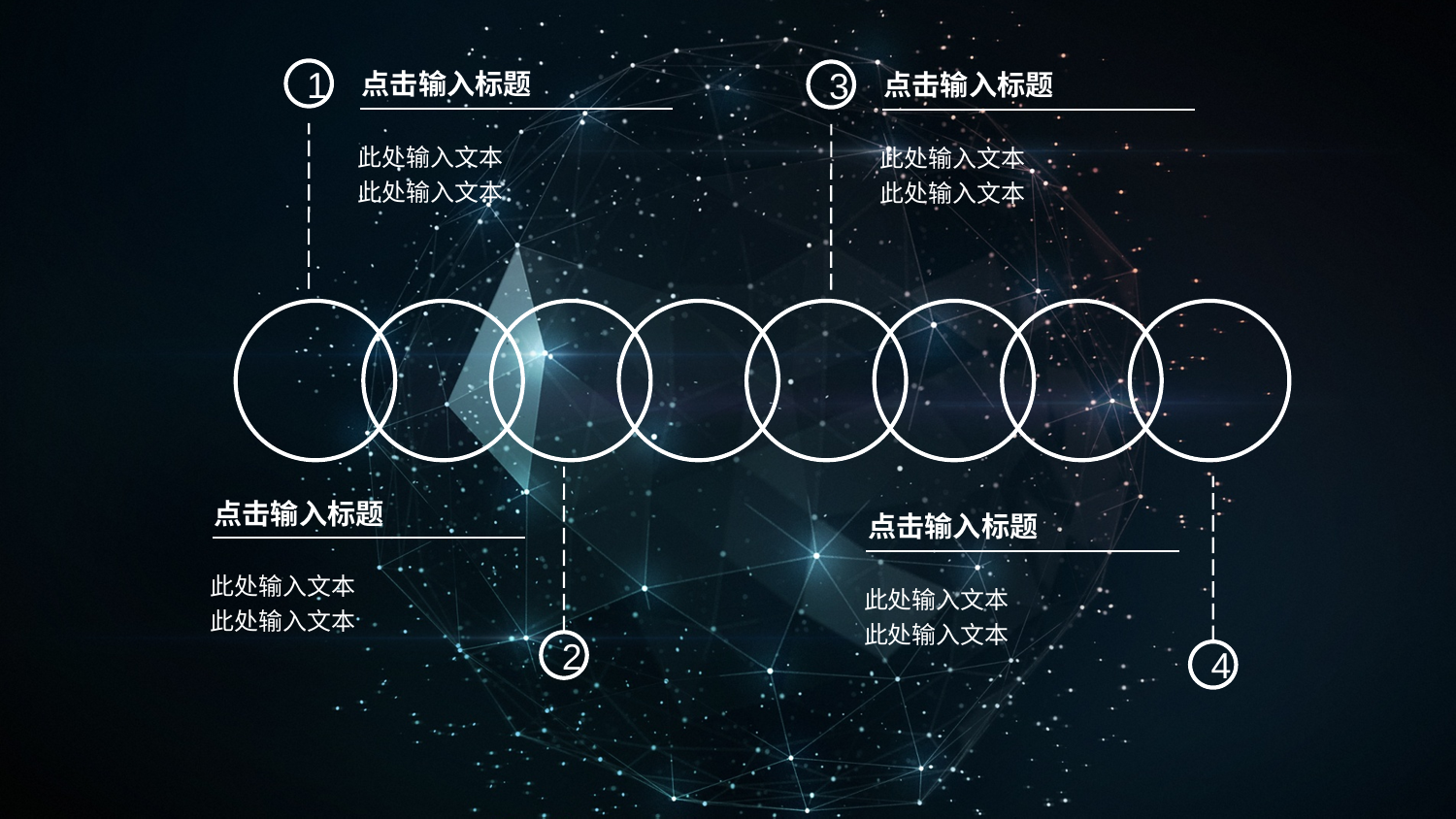

点击输入标题

此处输入文本
此处输入文本
1
点击输入标题

此处输入文本
此处输入文本
3

点击输入标题

此处输入文本
此处输入文本
点击输入标题

此处输入文本
此处输入文本
2
4